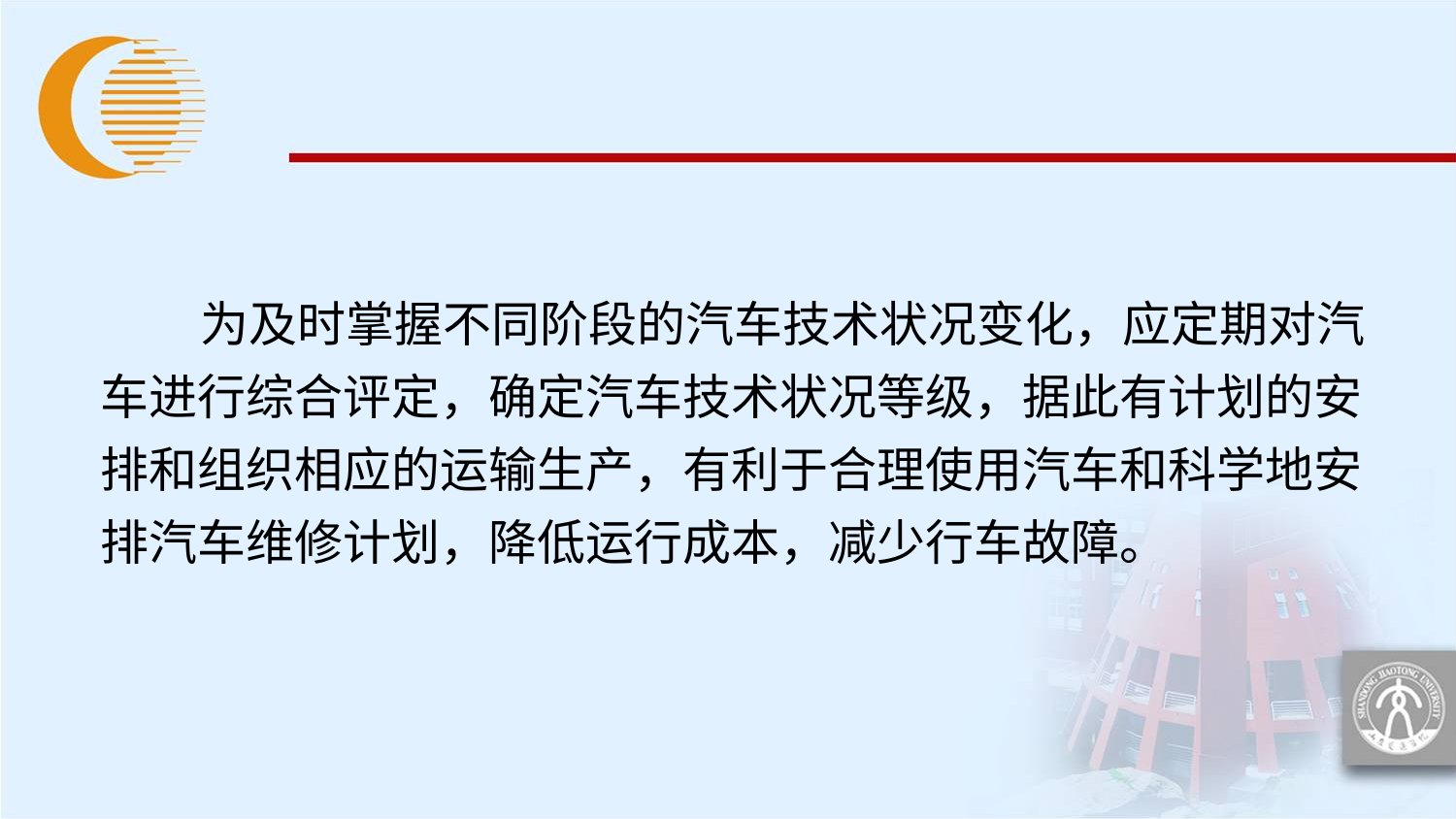

为及时掌握不同阶段的汽车技术状况变化，应定期对汽车进行综合评定，确定汽车技术状况等级，据此有计划的安排和组织相应的运输生产，有利于合理使用汽车和科学地安排汽车维修计划，降低运行成本，减少行车故障。